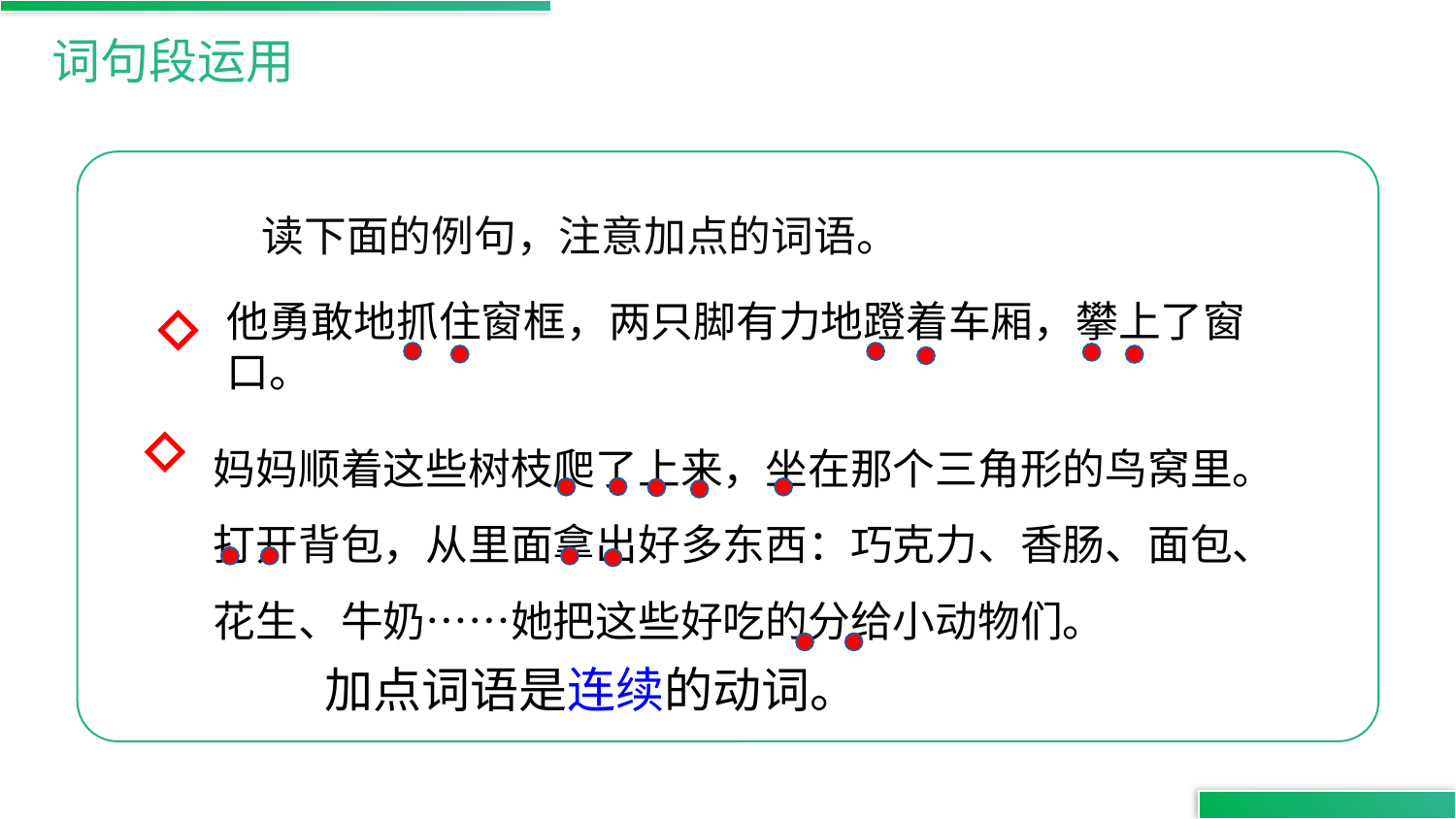

词句段运用
读下面的例句，注意加点的词语。
他勇敢地抓住窗框，两只脚有力地蹬着车厢，攀上了窗口。

妈妈顺着这些树枝爬了上来，坐在那个三角形的鸟窝里。打开背包，从里面拿出好多东西：巧克力、香肠、面包、花生、牛奶……她把这些好吃的分给小动物们。

加点词语是连续的动词。